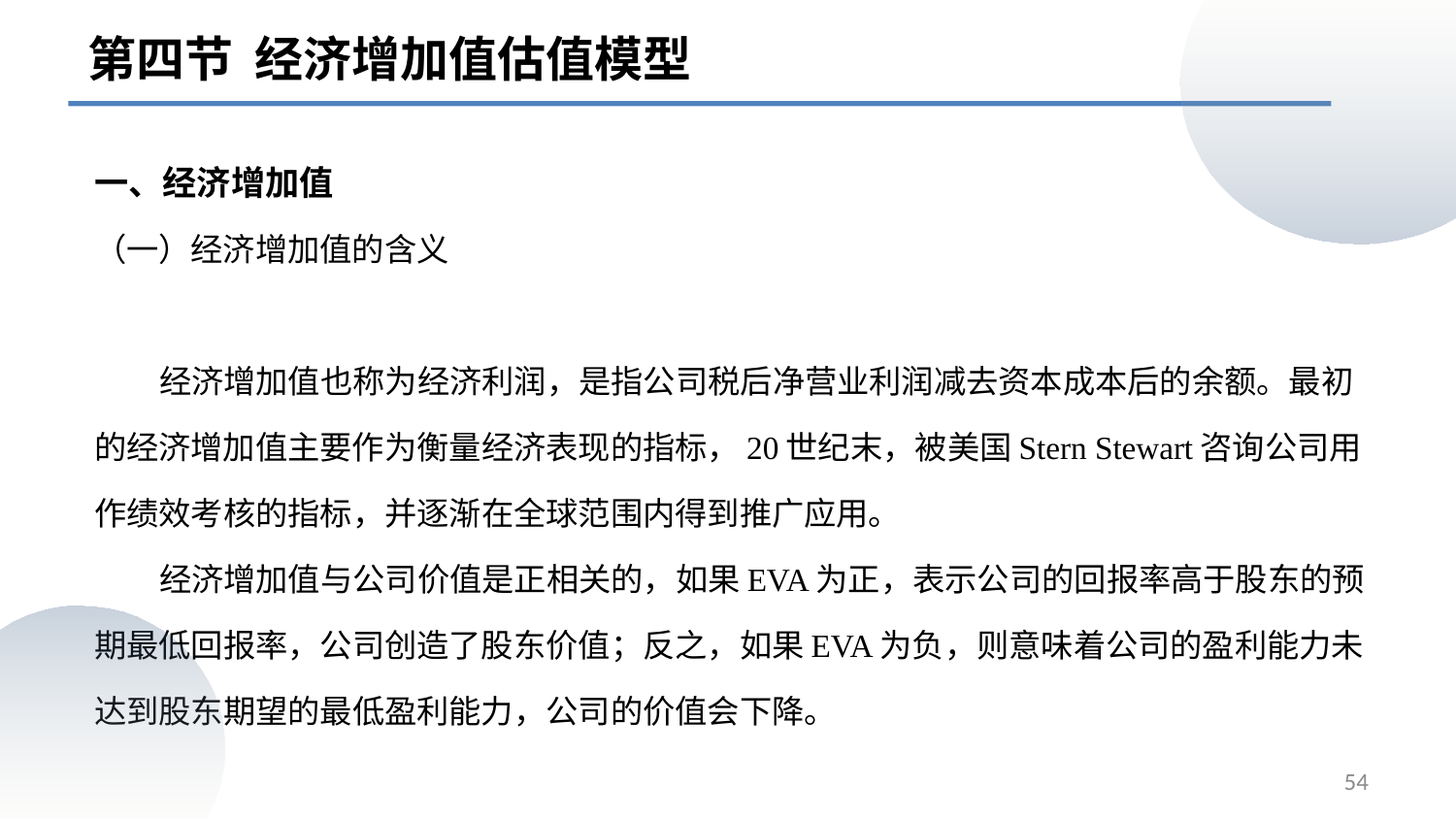

第四节  经济增加值估值模型
一、经济增加值
（一）经济增加值的含义

        经济增加值也称为经济利润，是指公司税后净营业利润减去资本成本后的余额。最初的经济增加值主要作为衡量经济表现的指标，20世纪末，被美国Stern Stewart咨询公司用作绩效考核的指标，并逐渐在全球范围内得到推广应用。
        经济增加值与公司价值是正相关的，如果EVA为正，表示公司的回报率高于股东的预期最低回报率，公司创造了股东价值；反之，如果EVA为负，则意味着公司的盈利能力未达到股东期望的最低盈利能力，公司的价值会下降。

54